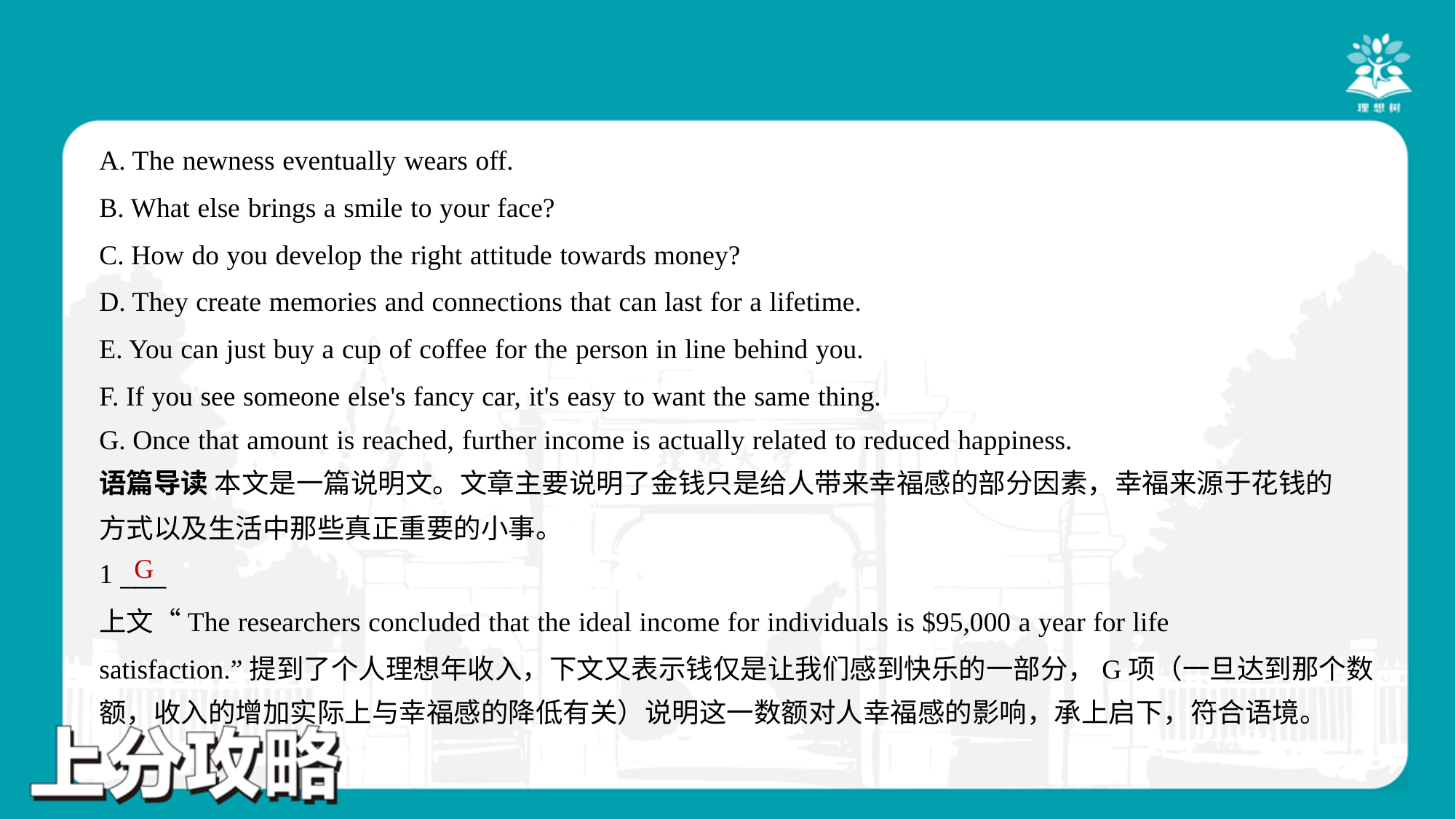

A. The newness eventually wears off.
B. What else brings a smile to your face?
C. How do you develop the right attitude towards money?
D. They create memories and connections that can last for a lifetime.
E. You can just buy a cup of coffee for the person in line behind you.
F. If you see someone else's fancy car, it's easy to want the same thing.
G. Once that amount is reached, further income is actually related to reduced happiness.#7
语篇导读 本文是一篇说明文。文章主要说明了金钱只是给人带来幸福感的部分因素，幸福来源于花钱的
方式以及生活中那些真正重要的小事。
G
1 ___
上文“The researchers concluded that the ideal income for individuals is $95,000 a year for life
satisfaction.”提到了个人理想年收入，下文又表示钱仅是让我们感到快乐的一部分，G项（一旦达到那个数
额，收入的增加实际上与幸福感的降低有关）说明这一数额对人幸福感的影响，承上启下，符合语境。